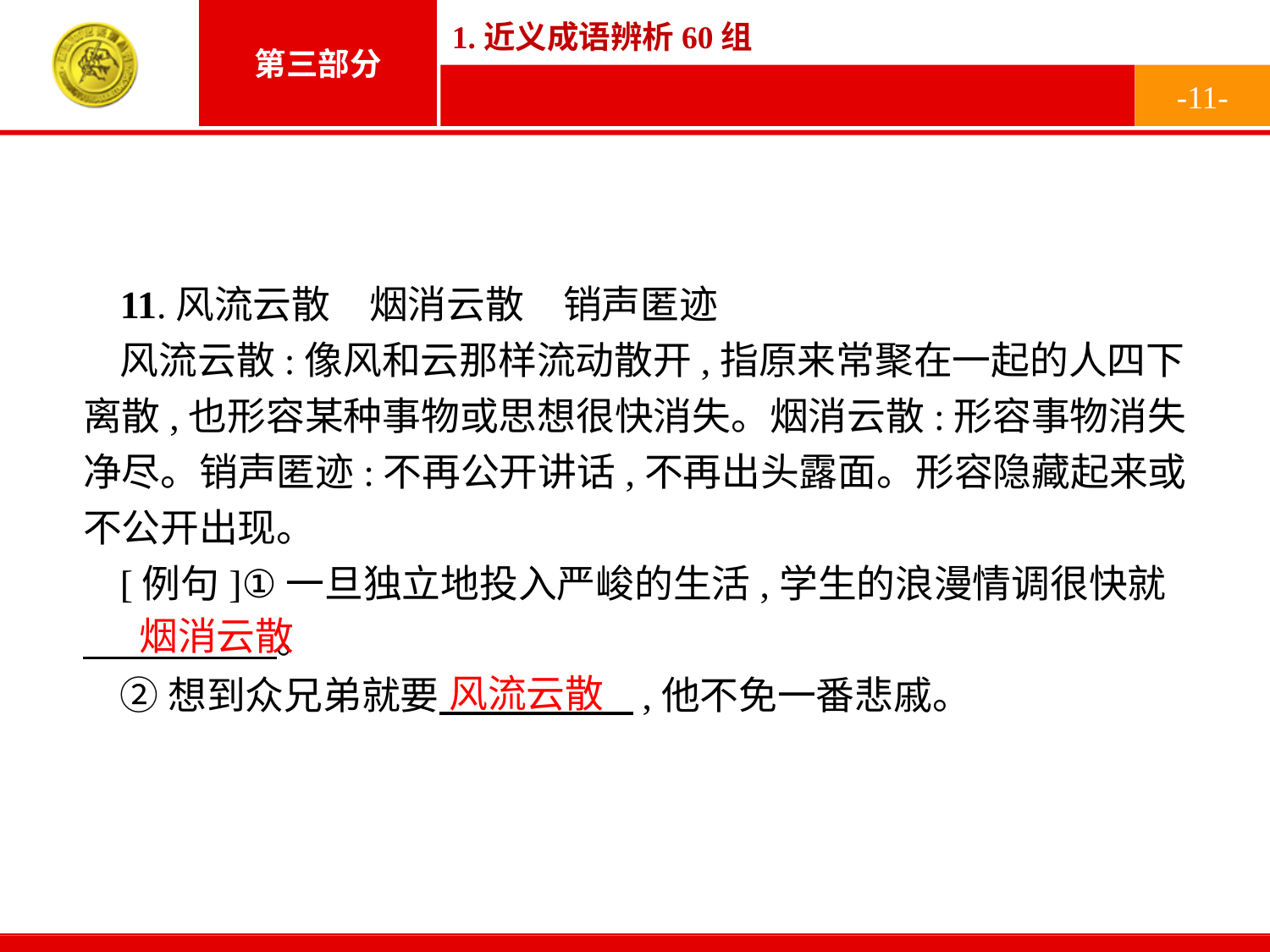

-11-
11.风流云散　烟消云散　销声匿迹
风流云散:像风和云那样流动散开,指原来常聚在一起的人四下离散,也形容某种事物或思想很快消失。烟消云散:形容事物消失净尽。销声匿迹:不再公开讲话,不再出头露面。形容隐藏起来或不公开出现。
[例句]①一旦独立地投入严峻的生活,学生的浪漫情调很快就　　　　　。
②想到众兄弟就要　　　　　,他不免一番悲戚。
烟消云散
风流云散